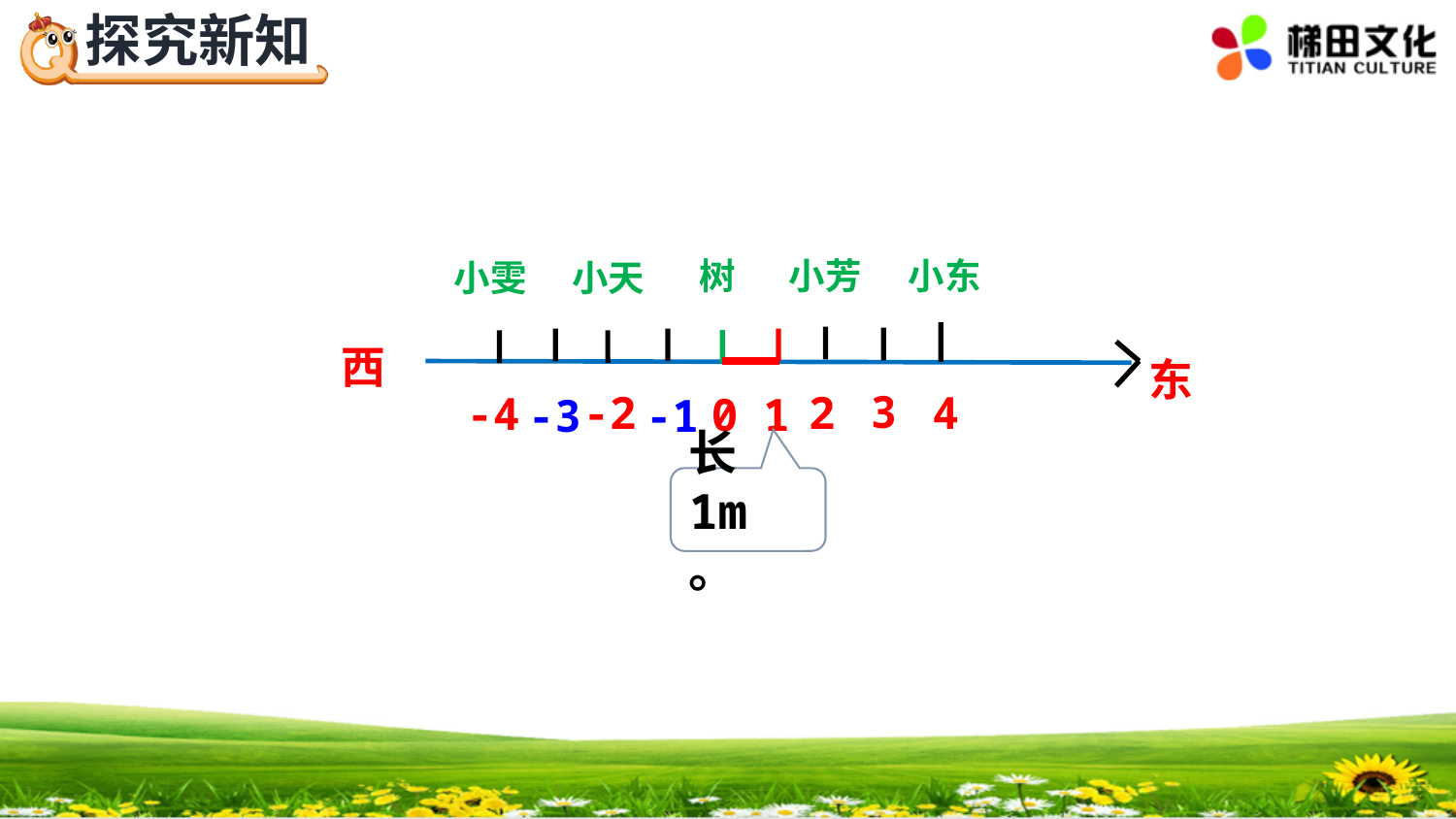

小东
树
小芳
小雯
小天
西
东

-2
2
4
-4
0

3
1
-3
-1
长1m。